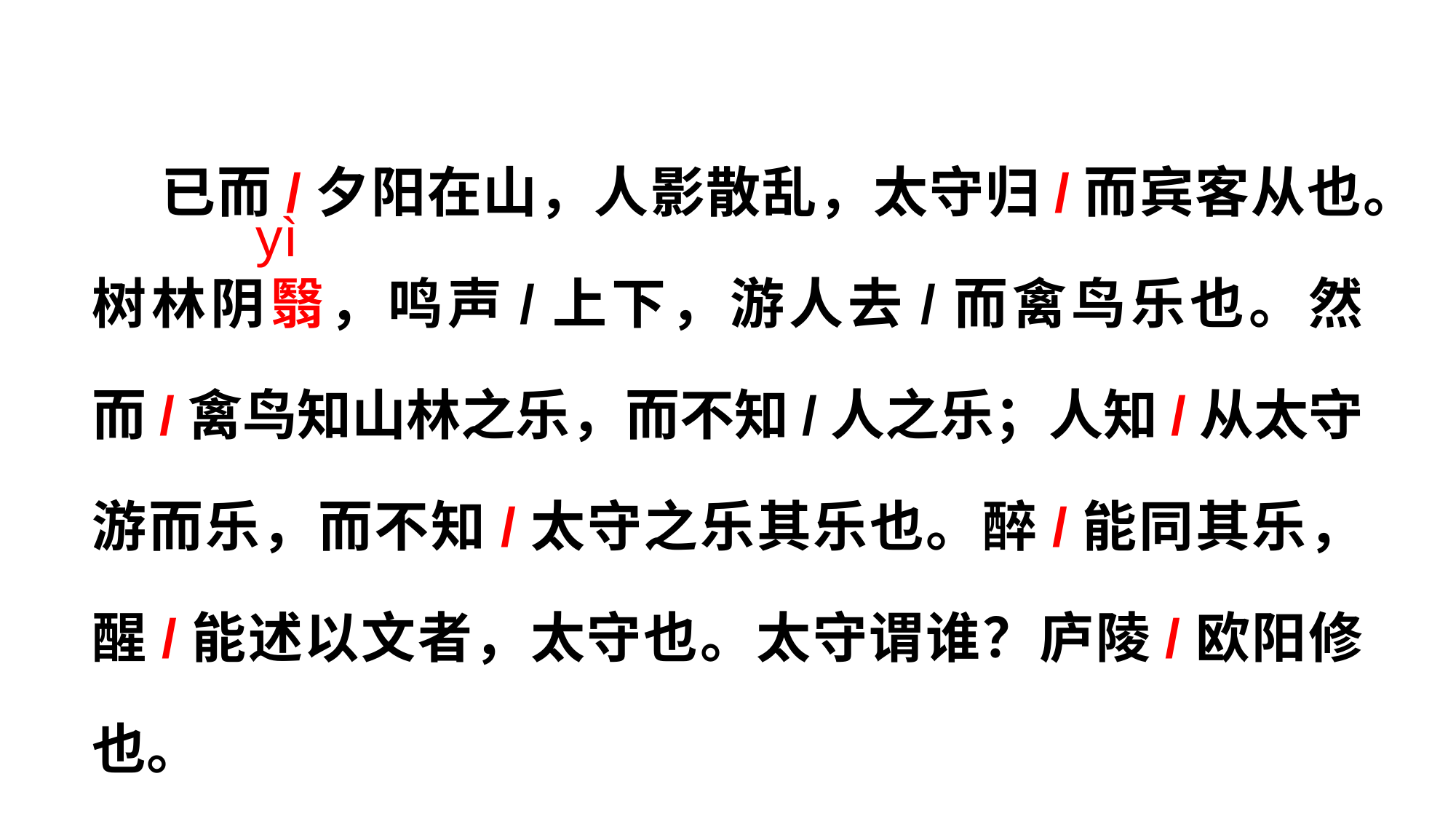

已而/夕阳在山，人影散乱，太守归/而宾客从也。树林阴翳，鸣声/上下，游人去/而禽鸟乐也。然而/禽鸟知山林之乐，而不知/人之乐；人知/从太守游而乐，而不知/太守之乐其乐也。醉/能同其乐，醒/能述以文者，太守也。太守谓谁？庐陵/欧阳修也。
yì